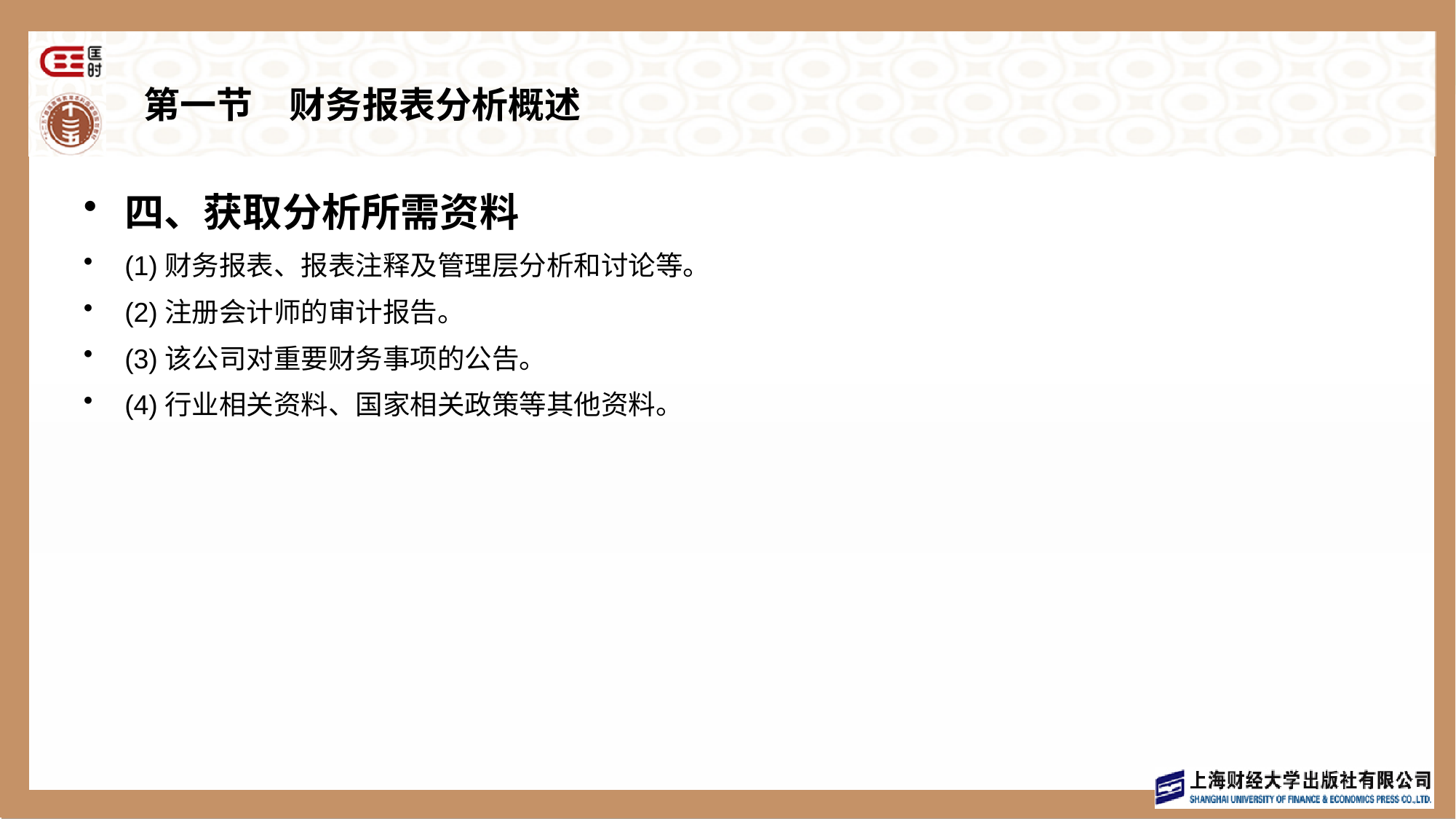

# 第一节　财务报表分析概述
四、获取分析所需资料
(1)财务报表、报表注释及管理层分析和讨论等。
(2)注册会计师的审计报告。
(3)该公司对重要财务事项的公告。
(4)行业相关资料、国家相关政策等其他资料。